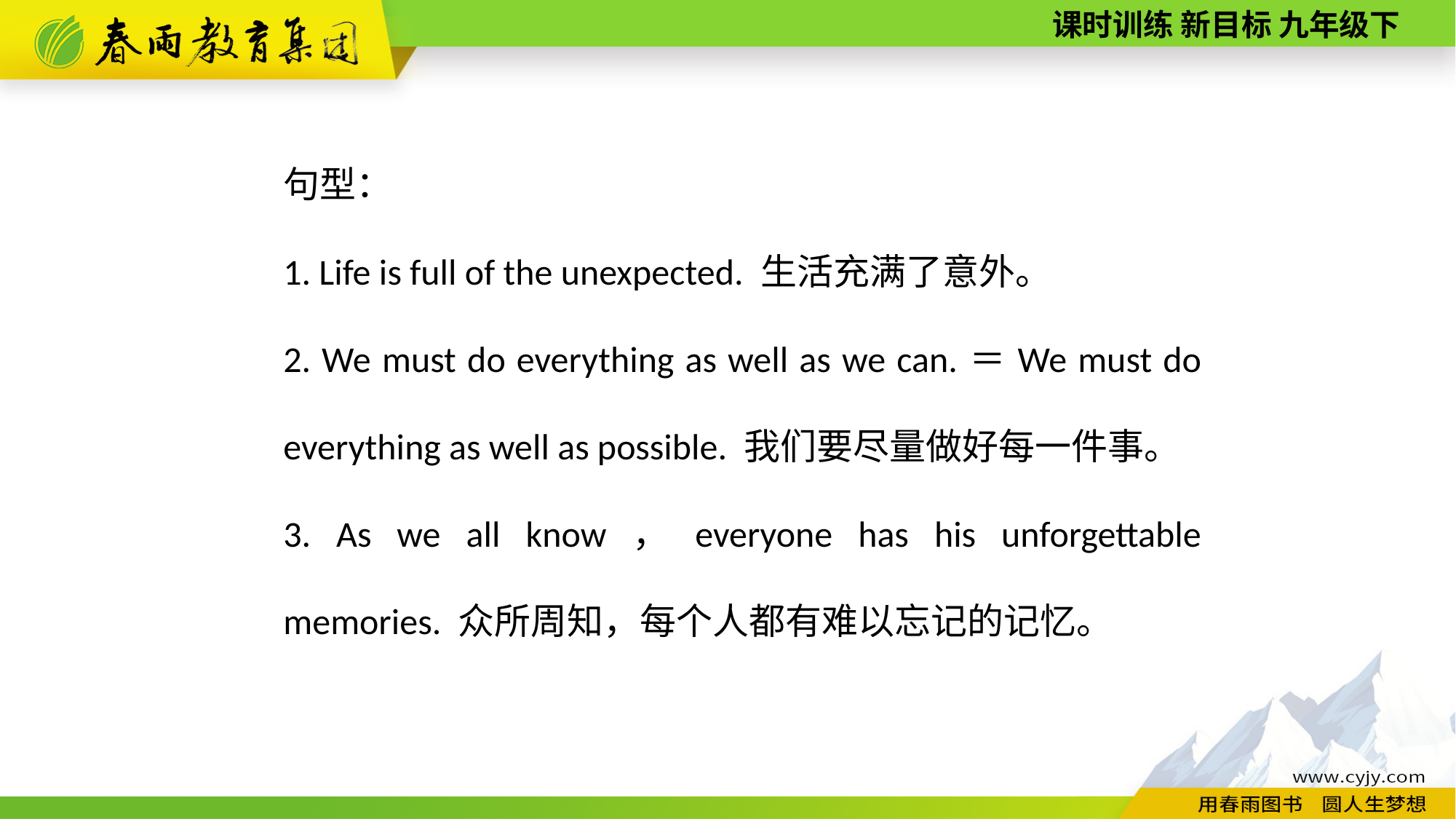

句型：
1. Life is full of the unexpected. 生活充满了意外。
2. We must do everything as well as we can.＝We must do everything as well as possible. 我们要尽量做好每一件事。
3. As we all know，everyone has his unforgettable memories. 众所周知，每个人都有难以忘记的记忆。